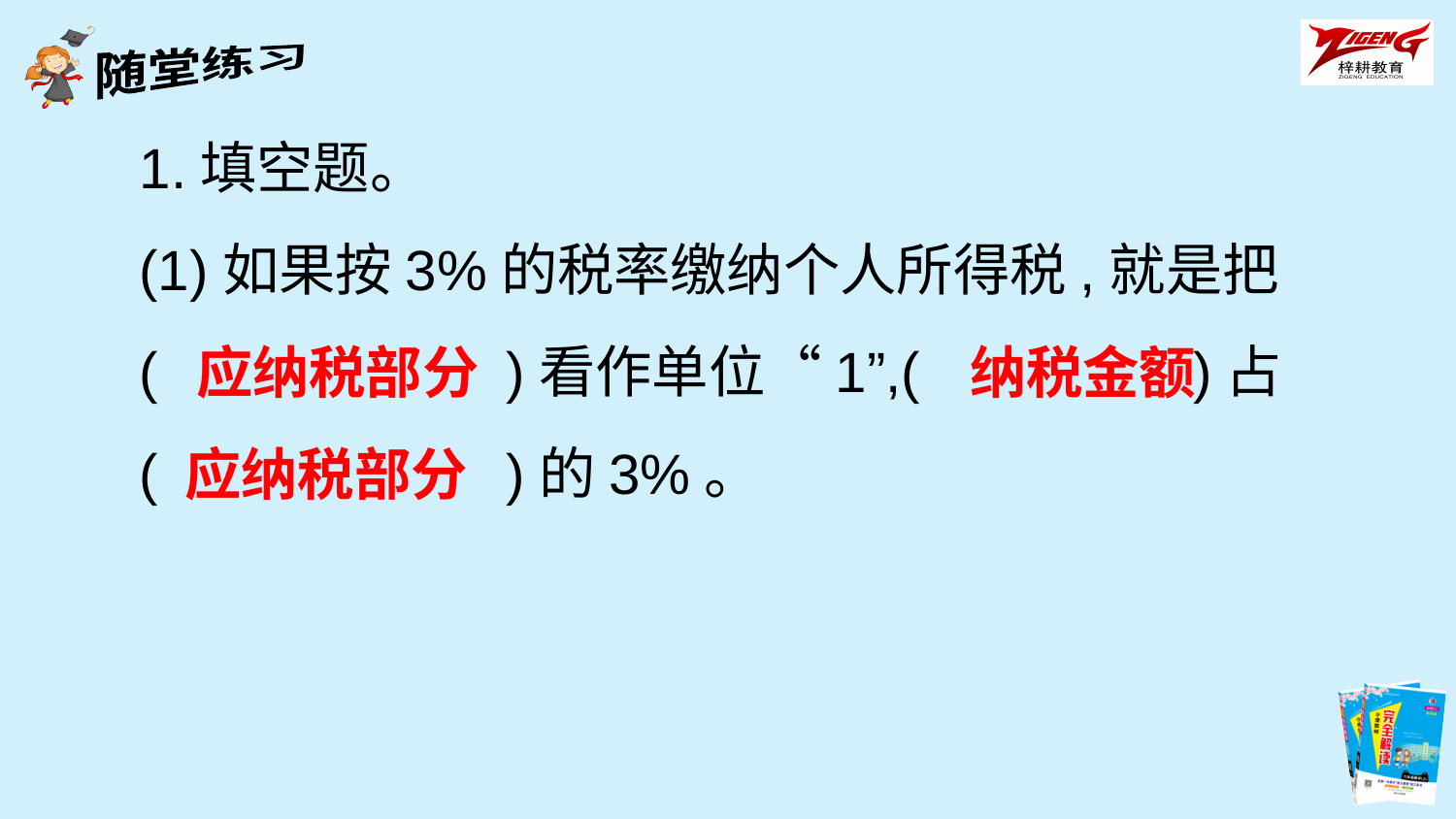

1.填空题。
(1)如果按3%的税率缴纳个人所得税,就是把
(　      　　      )看作单位“1”,(　　      　)占
(　　            　)的3%。
应纳税部分
纳税金额
应纳税部分